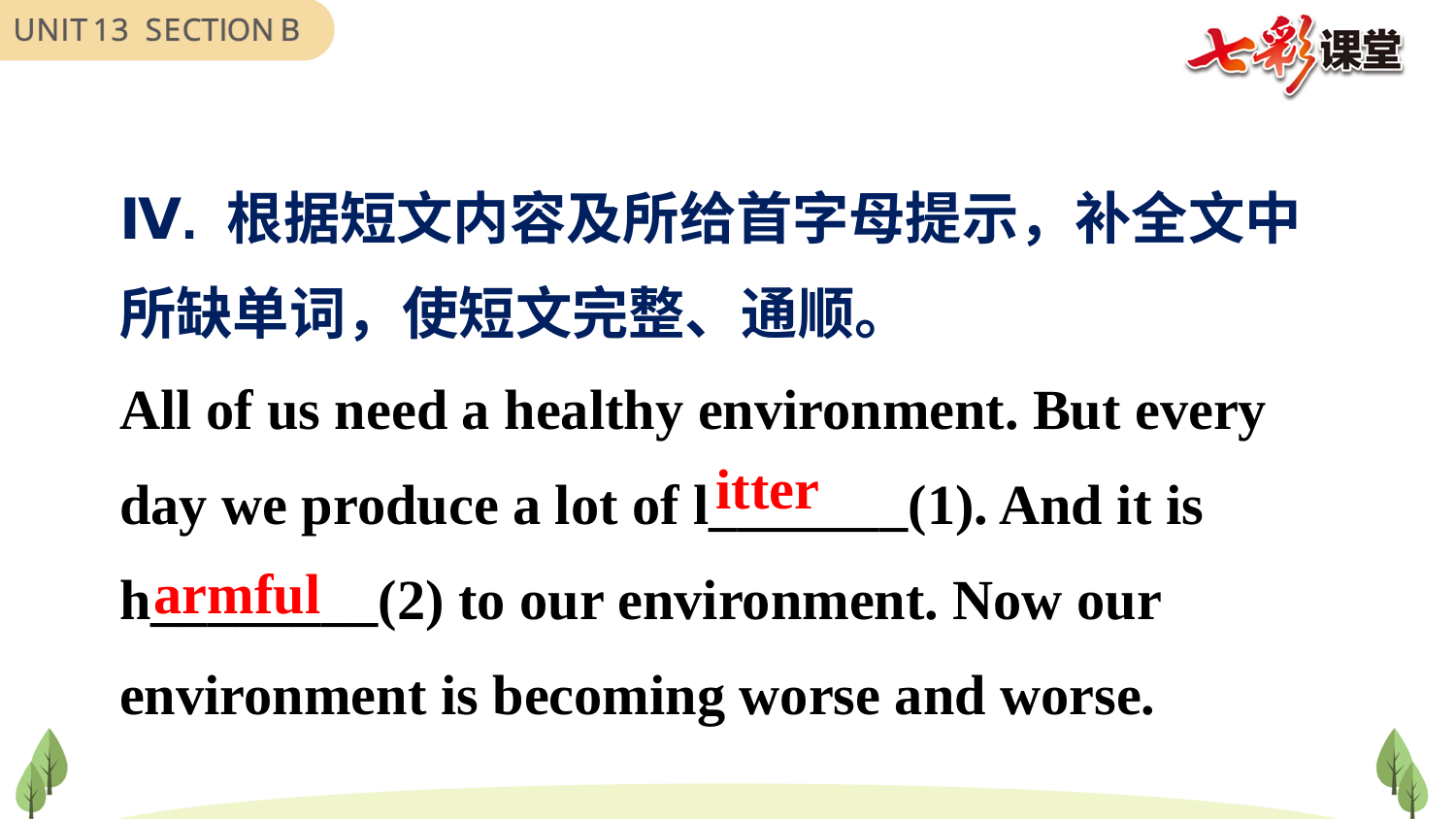

Ⅳ. 根据短文内容及所给首字母提示，补全文中所缺单词，使短文完整、通顺。
All of us need a healthy environment. But every day we produce a lot of l_______(1). And it is
h________(2) to our environment. Now our environment is becoming worse and worse.
itter
armful